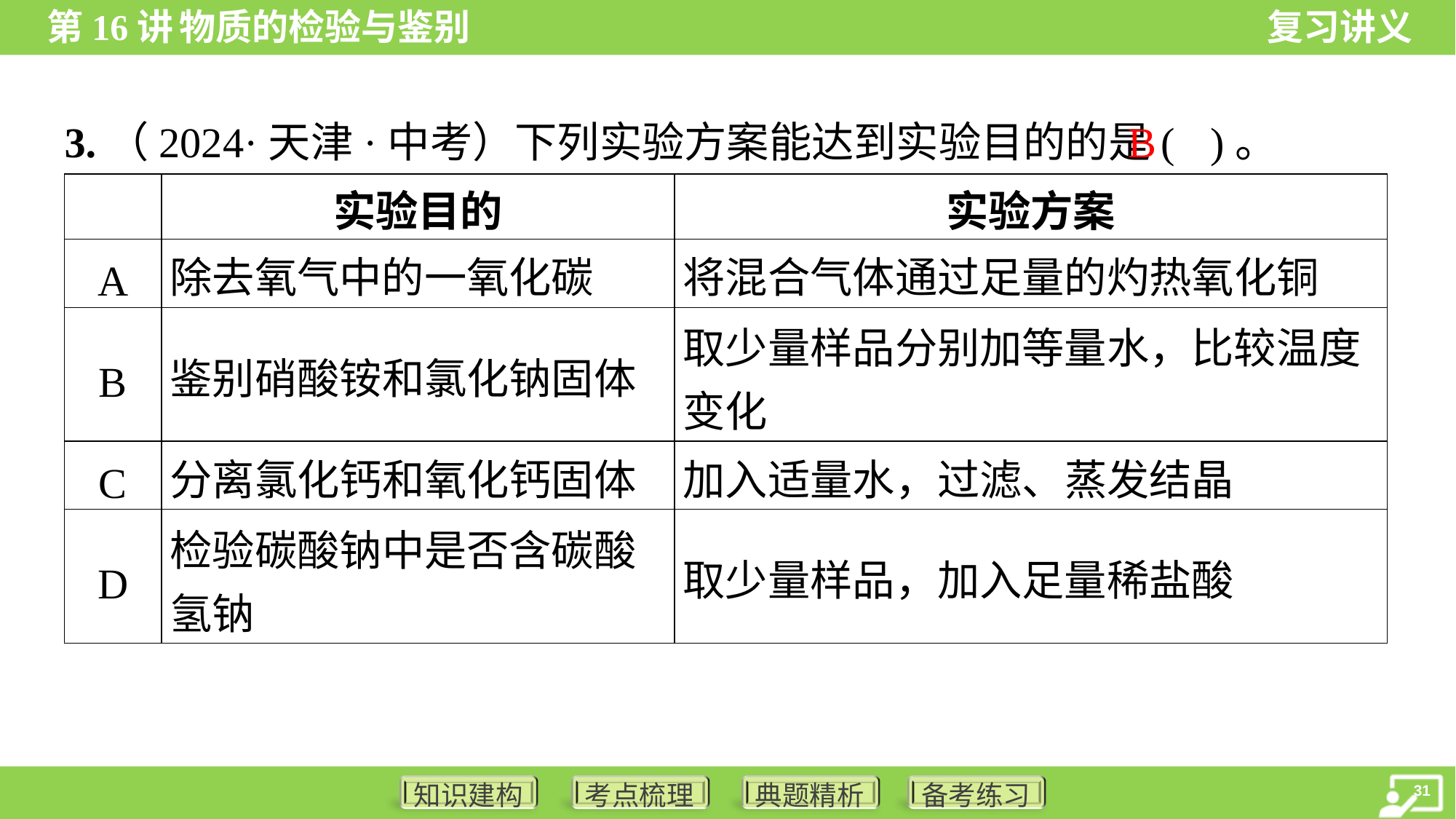

B
3.（2024·天津·中考）下列实验方案能达到实验目的的是(   )。
|  | 实验目的 | 实验方案 |
| --- | --- | --- |
| A | 除去氧气中的一氧化碳 | 将混合气体通过足量的灼热氧化铜 |
| B | 鉴别硝酸铵和氯化钠固体 | 取少量样品分别加等量水，比较温度 变化 |
| C | 分离氯化钙和氧化钙固体 | 加入适量水，过滤、蒸发结晶 |
| D | 检验碳酸钠中是否含碳酸 氢钠 | 取少量样品，加入足量稀盐酸 |